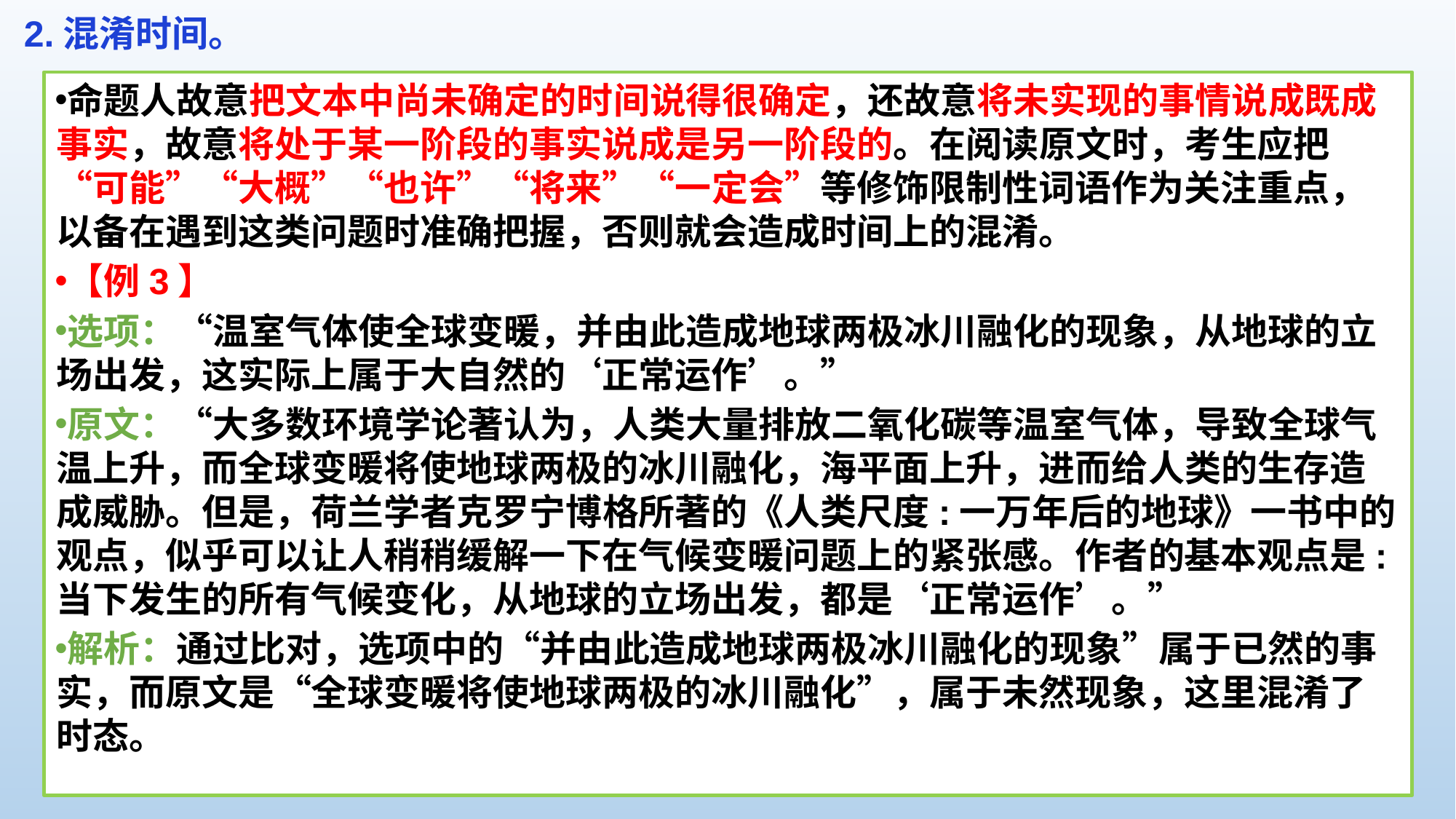

2.混淆时间。
命题人故意把文本中尚未确定的时间说得很确定，还故意将未实现的事情说成既成事实，故意将处于某一阶段的事实说成是另一阶段的。在阅读原文时，考生应把“可能”“大概”“也许”“将来”“一定会”等修饰限制性词语作为关注重点，以备在遇到这类问题时准确把握，否则就会造成时间上的混淆。
【例3】
选项：“温室气体使全球变暖，并由此造成地球两极冰川融化的现象，从地球的立场出发，这实际上属于大自然的‘正常运作’。”
原文：“大多数环境学论著认为，人类大量排放二氧化碳等温室气体，导致全球气温上升，而全球变暖将使地球两极的冰川融化，海平面上升，进而给人类的生存造成威胁。但是，荷兰学者克罗宁博格所著的《人类尺度:一万年后的地球》一书中的观点，似乎可以让人稍稍缓解一下在气候变暖问题上的紧张感。作者的基本观点是:当下发生的所有气候变化，从地球的立场出发，都是‘正常运作’。”
解析：通过比对，选项中的“并由此造成地球两极冰川融化的现象”属于已然的事实，而原文是“全球变暖将使地球两极的冰川融化”，属于未然现象，这里混淆了时态。